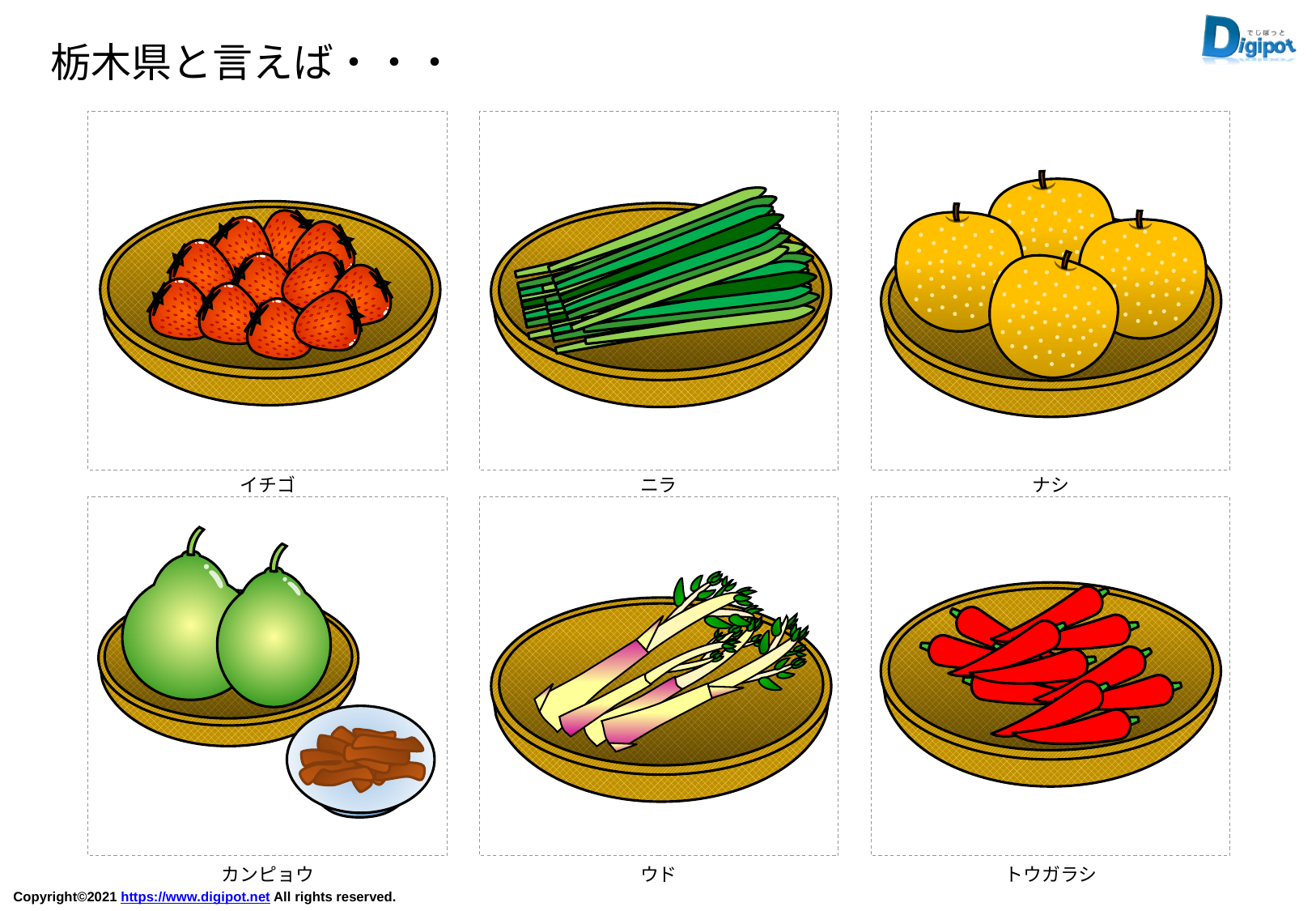

栃木県と言えば・・・

イチゴ
ニラ
ナシ

カンピョウ
ウド
トウガラシ